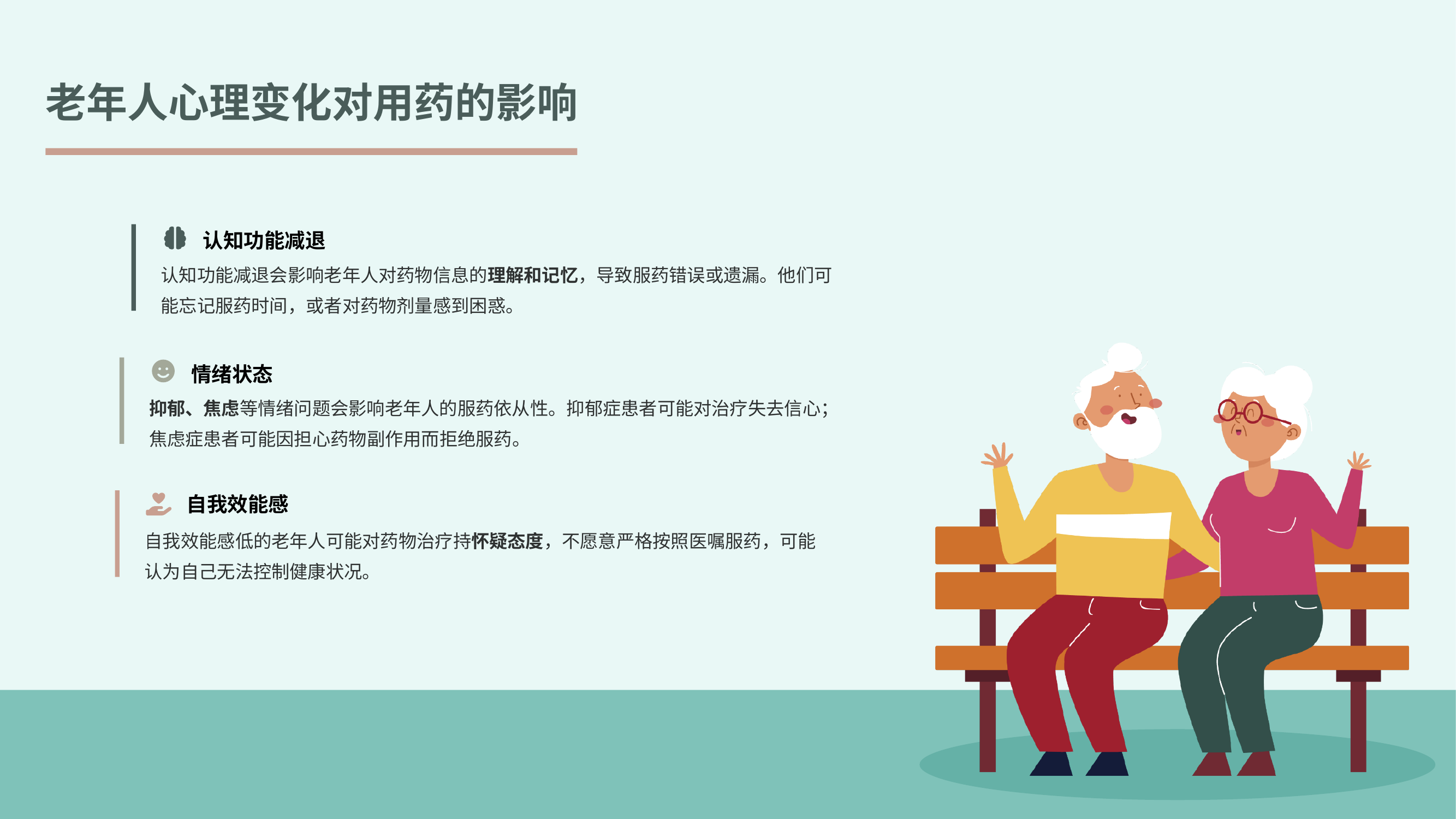

老年人心理变化对用药的影响

认知功能减退

认知功能减退会影响老年人对药物信息的理解和记忆，导致服药错误或遗漏。他们可能忘记服药时间，或者对药物剂量感到困惑。

情绪状态

抑郁、焦虑等情绪问题会影响老年人的服药依从性。抑郁症患者可能对治疗失去信心；焦虑症患者可能因担心药物副作用而拒绝服药。

自我效能感

自我效能感低的老年人可能对药物治疗持怀疑态度，不愿意严格按照医嘱服药，可能认为自己无法控制健康状况。